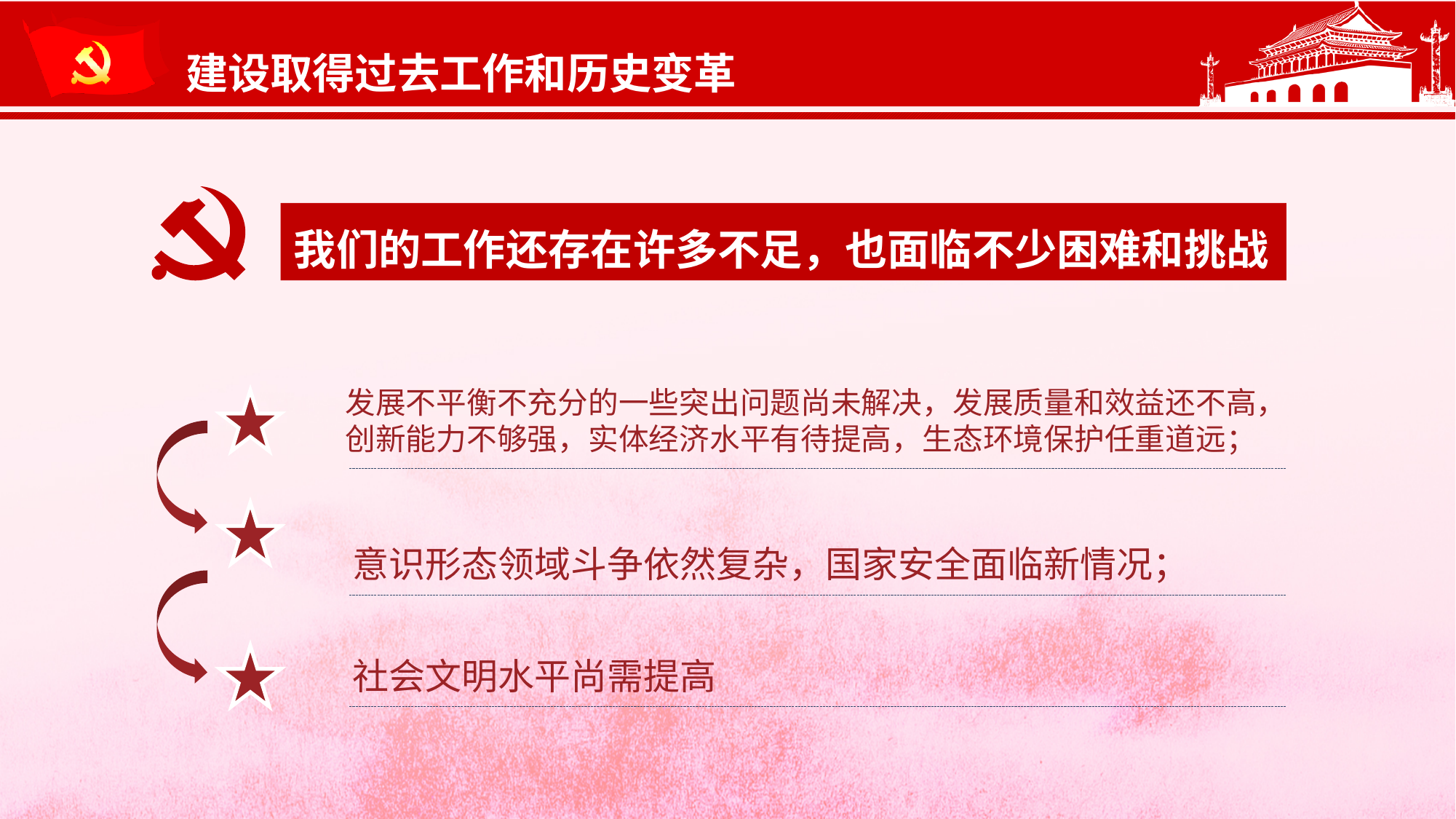

建设取得过去工作和历史变革

我们的工作还存在许多不足，也面临不少困难和挑战

发展不平衡不充分的一些突出问题尚未解决，发展质量和效益还不高，创新能力不够强，实体经济水平有待提高，生态环境保护任重道远；

意识形态领域斗争依然复杂，国家安全面临新情况；

社会文明水平尚需提高